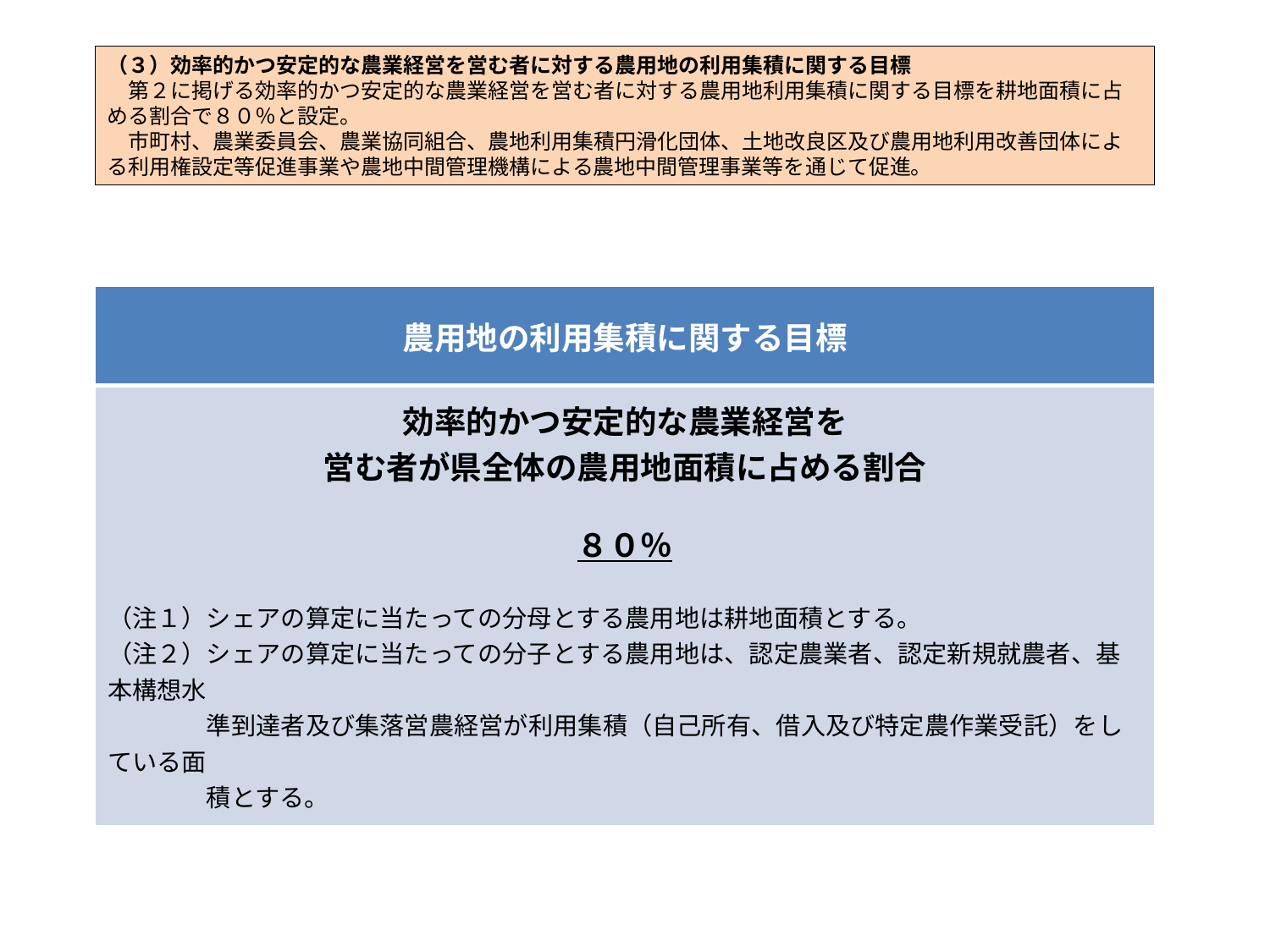

（３）効率的かつ安定的な農業経営を営む者に対する農用地の利用集積に関する目標
　第２に掲げる効率的かつ安定的な農業経営を営む者に対する農用地利用集積に関する目標を耕地面積に占める割合で８０％と設定。
　市町村、農業委員会、農業協同組合、農地利用集積円滑化団体、土地改良区及び農用地利用改善団体による利用権設定等促進事業や農地中間管理機構による農地中間管理事業等を通じて促進。
| 農用地の利用集積に関する目標 |
| --- |
| 効率的かつ安定的な農業経営を 営む者が県全体の農用地面積に占める割合 ８０％ （注１）シェアの算定に当たっての分母とする農用地は耕地面積とする。 （注２）シェアの算定に当たっての分子とする農用地は、認定農業者、認定新規就農者、基本構想水 　　　　準到達者及び集落営農経営が利用集積（自己所有、借入及び特定農作業受託）をしている面 　　　　積とする。 |